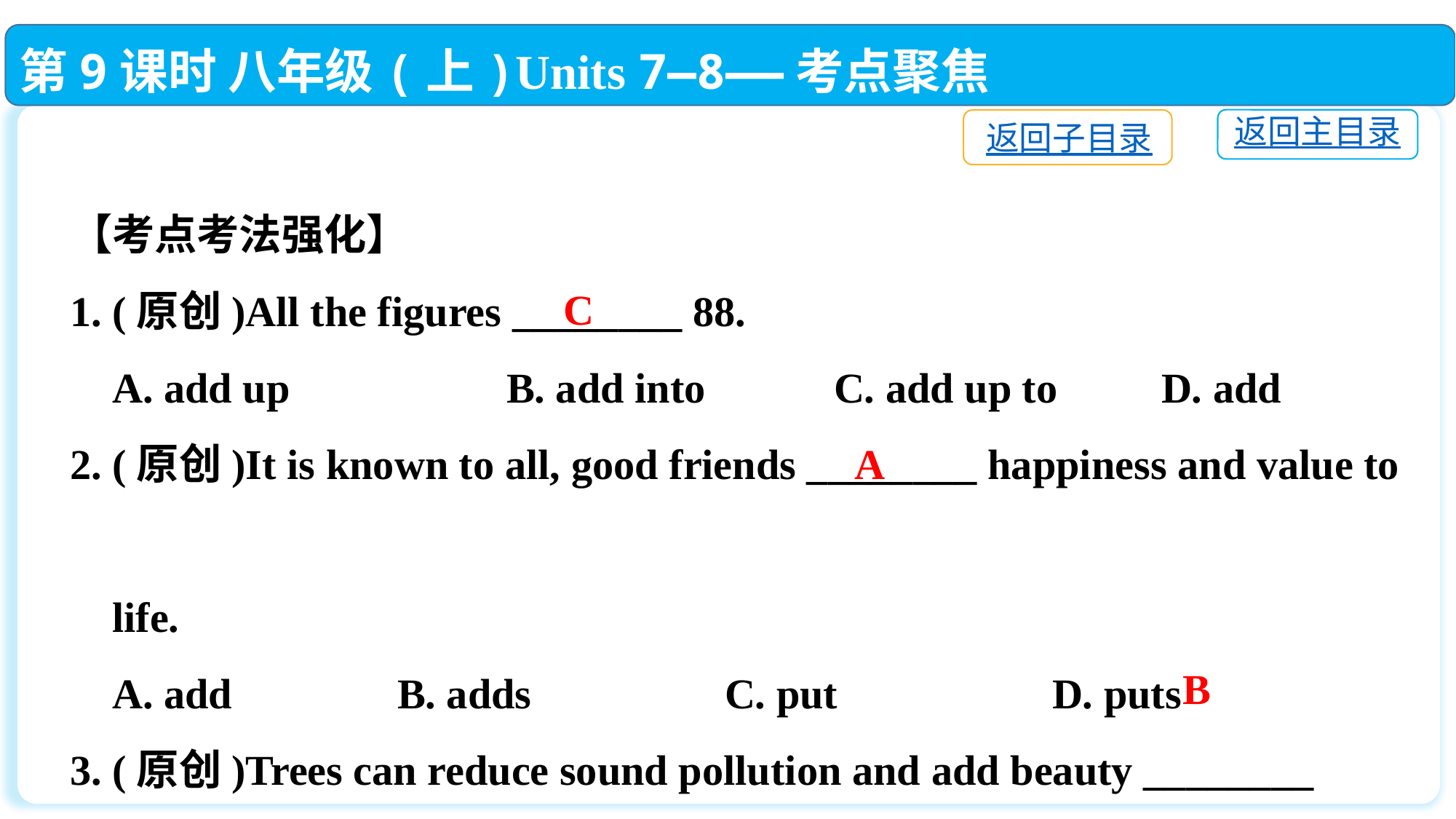

第9课时 八年级(上)Units 7—8——考点聚焦

返回主目录

返回子目录
【考点考法强化】
1. (原创)All the figures ________ 88.
    A. add up		B. add into		C. add up to	D. add
2. (原创)It is known to all, good friends ________ happiness and value to
    life.
    A. add		B. adds		C. put		D. puts
3. (原创)Trees can reduce sound pollution and add beauty ________ cities.
    A. for　　　 	B. to			C. in　　　 	D. on
C
A
B